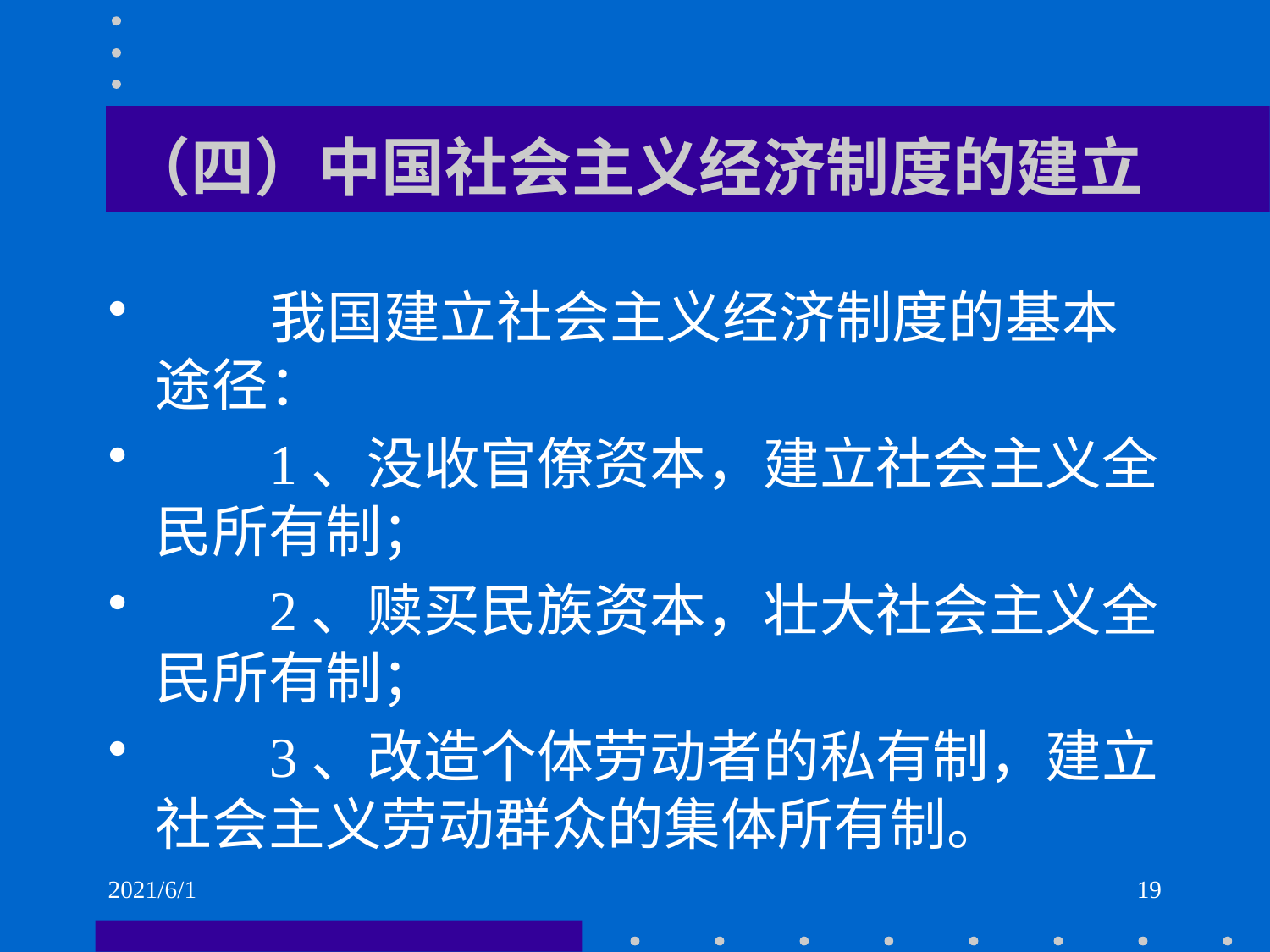

# （四）中国社会主义经济制度的建立
        我国建立社会主义经济制度的基本途径：
        1、没收官僚资本，建立社会主义全民所有制；
        2、赎买民族资本，壮大社会主义全民所有制；
        3、改造个体劳动者的私有制，建立社会主义劳动群众的集体所有制。
2021/6/1
19